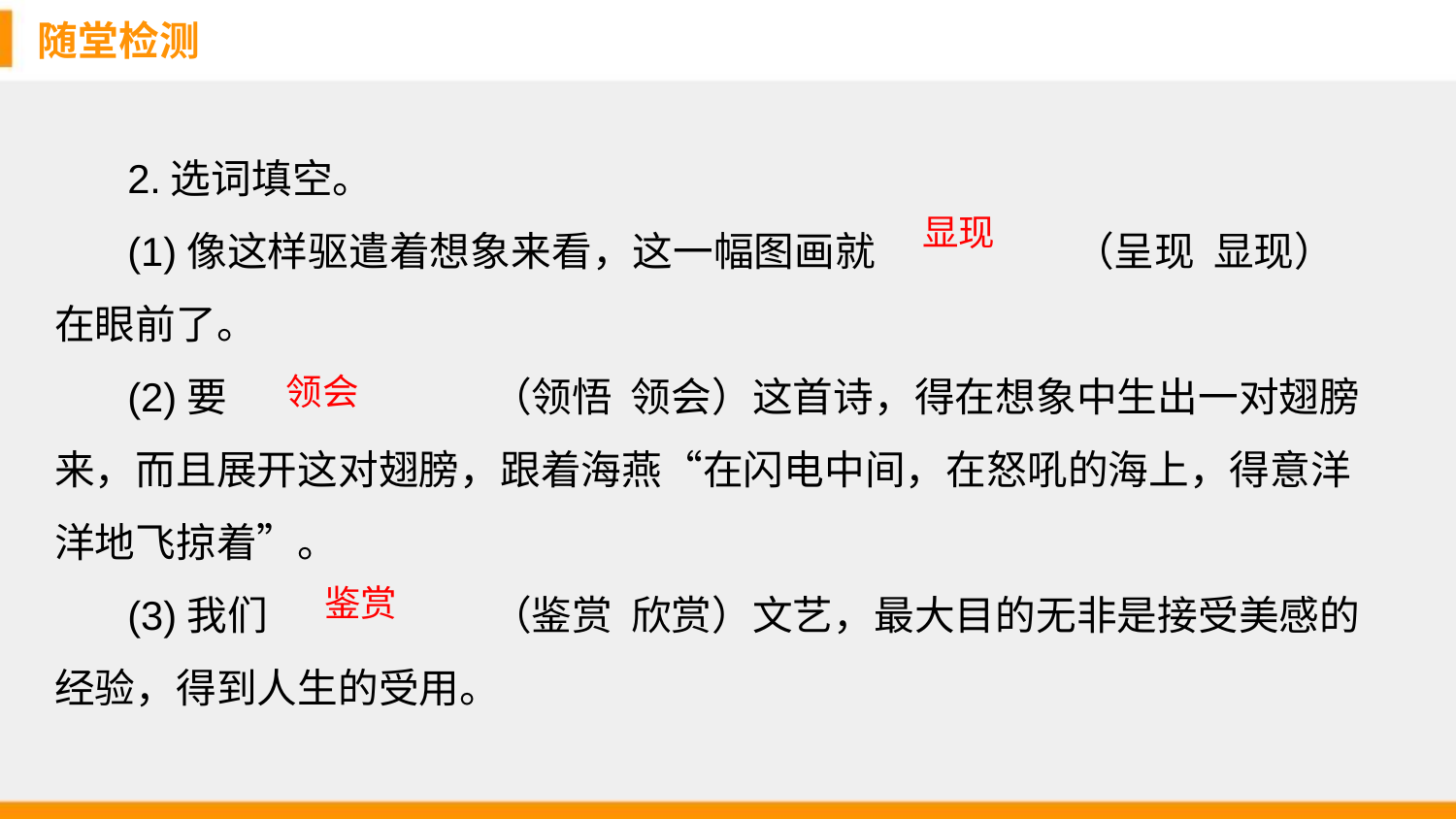

随堂检测
2.选词填空。
(1)像这样驱遣着想象来看，这一幅图画就		（呈现  显现）在眼前了。
(2)要		（领悟  领会）这首诗，得在想象中生出一对翅膀来，而且展开这对翅膀，跟着海燕“在闪电中间，在怒吼的海上，得意洋洋地飞掠着”。
(3)我们		（鉴赏  欣赏）文艺，最大目的无非是接受美感的经验，得到人生的受用。

显现
领会
鉴赏